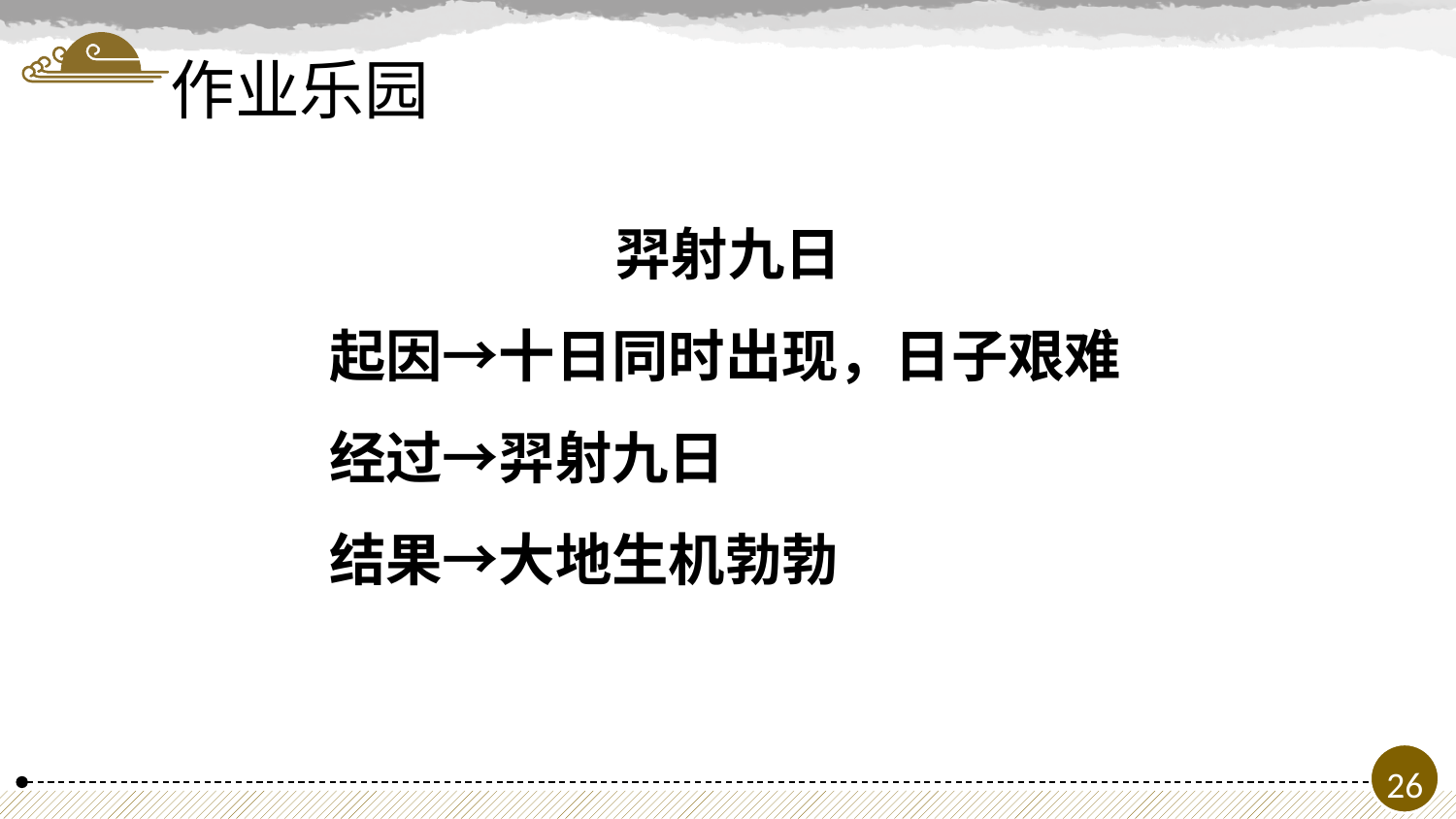

作业乐园
羿射九日
起因→十日同时出现，日子艰难
经过→羿射九日
结果→大地生机勃勃